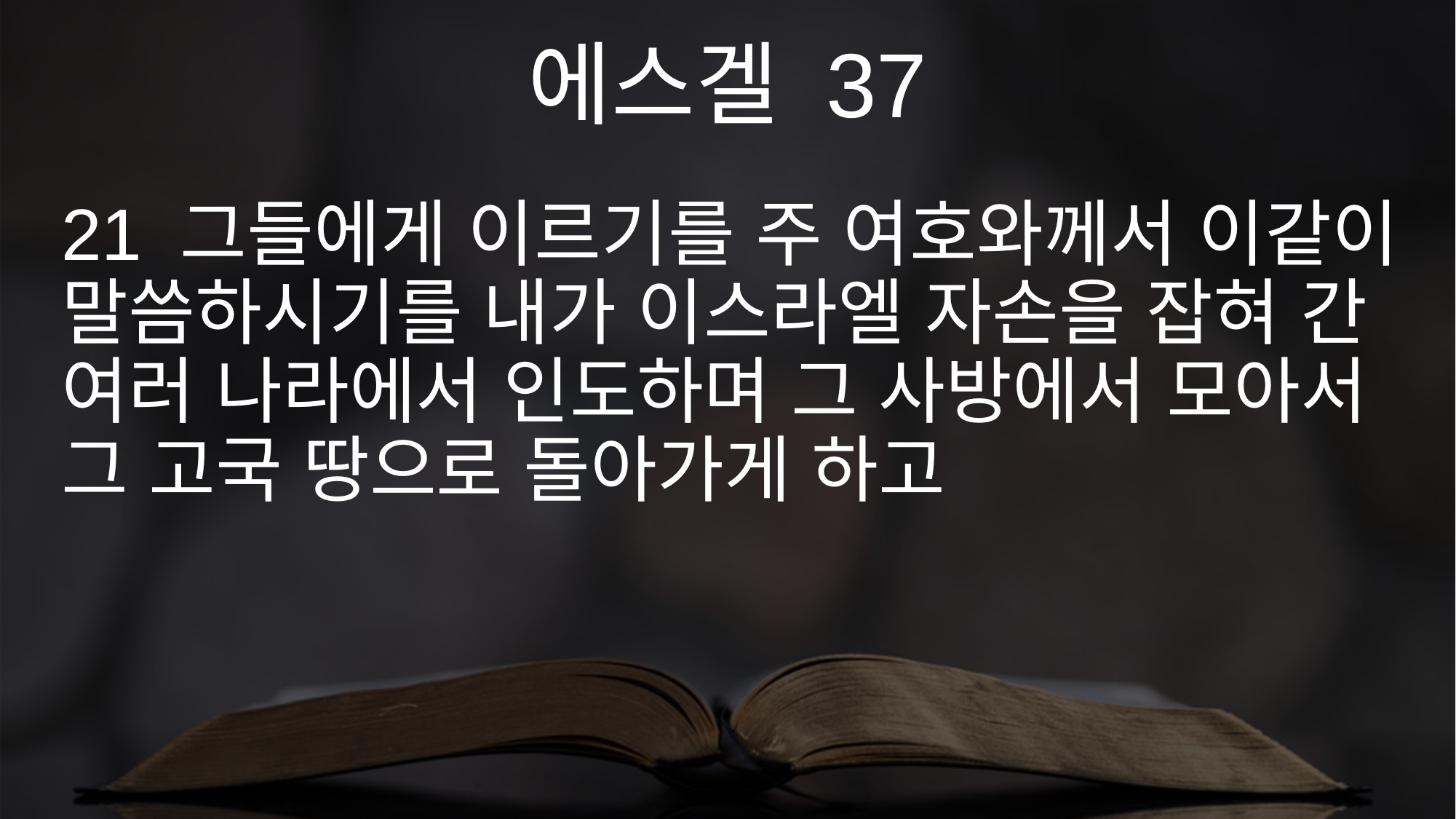

에스겔 37
21 그들에게 이르기를 주 여호와께서 이같이 말씀하시기를 내가 이스라엘 자손을 잡혀 간 여러 나라에서 인도하며 그 사방에서 모아서 그 고국 땅으로 돌아가게 하고